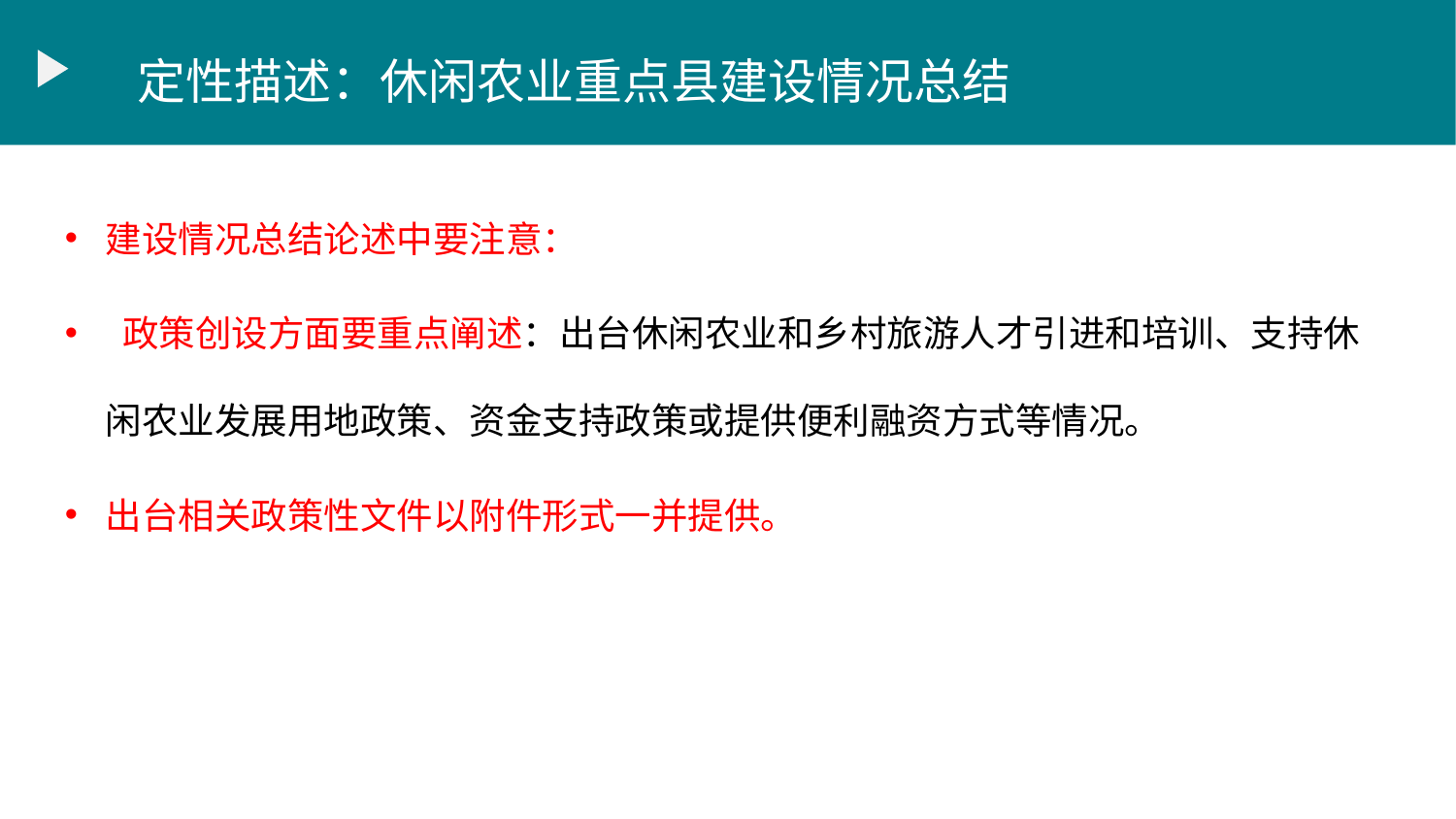

定性描述：休闲农业重点县建设情况总结

建设情况总结论述中要注意：
 政策创设方面要重点阐述：出台休闲农业和乡村旅游人才引进和培训、支持休闲农业发展用地政策、资金支持政策或提供便利融资方式等情况。
出台相关政策性文件以附件形式一并提供。